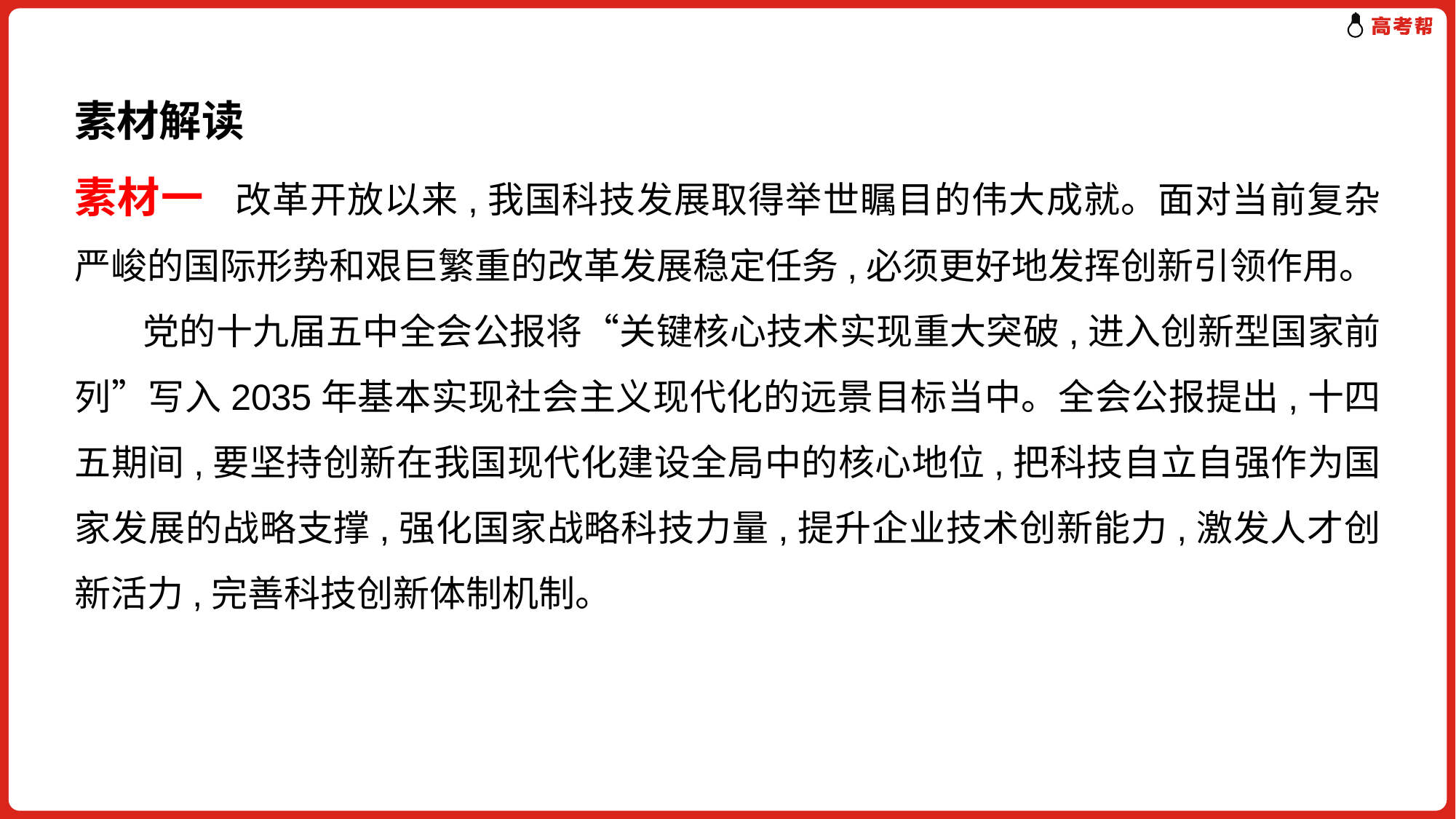

素材解读
素材一   改革开放以来,我国科技发展取得举世瞩目的伟大成就。面对当前复杂严峻的国际形势和艰巨繁重的改革发展稳定任务,必须更好地发挥创新引领作用。
       党的十九届五中全会公报将“关键核心技术实现重大突破,进入创新型国家前列”写入2035年基本实现社会主义现代化的远景目标当中。全会公报提出,十四五期间,要坚持创新在我国现代化建设全局中的核心地位,把科技自立自强作为国家发展的战略支撑,强化国家战略科技力量,提升企业技术创新能力,激发人才创新活力,完善科技创新体制机制。